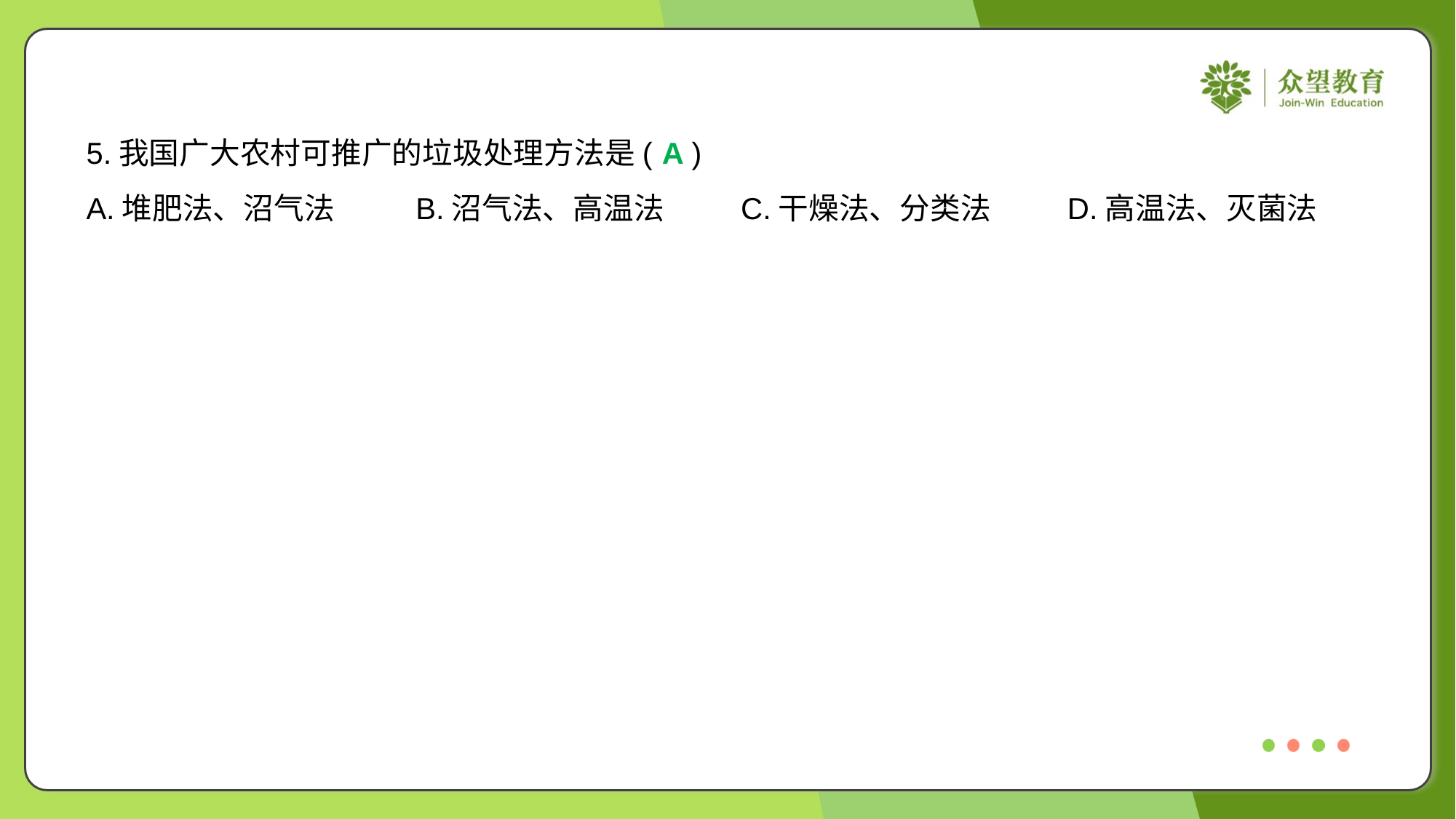

5.我国广大农村可推广的垃圾处理方法是(     )
A
A.堆肥法、沼气法	B.沼气法、高温法	C.干燥法、分类法	D.高温法、灭菌法